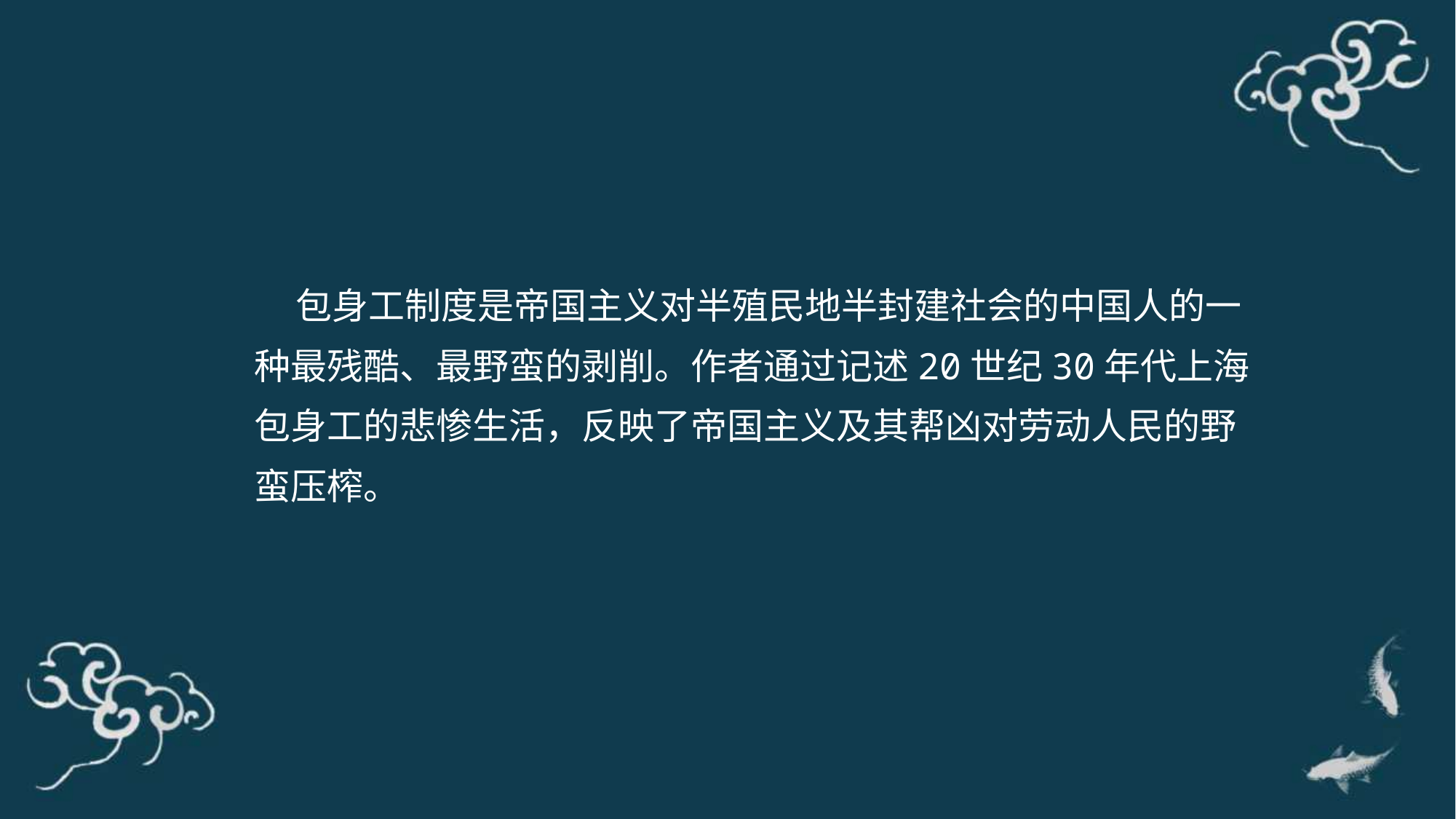

包身工制度是帝国主义对半殖民地半封建社会的中国人的一种最残酷、最野蛮的剥削。作者通过记述20世纪30年代上海包身工的悲惨生活，反映了帝国主义及其帮凶对劳动人民的野蛮压榨。